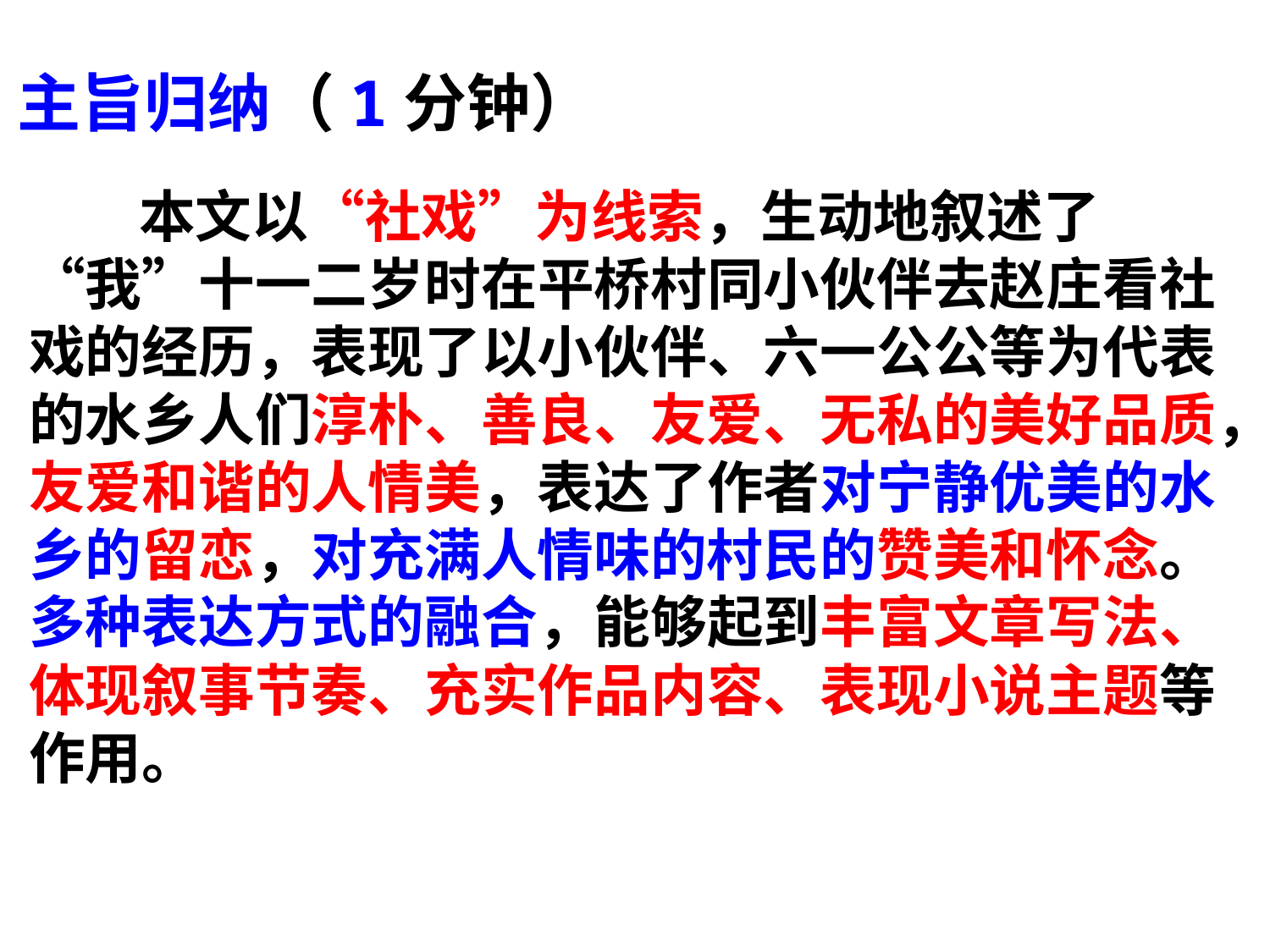

主旨归纳（1分钟）
本文以“社戏”为线索，生动地叙述了“我”十一二岁时在平桥村同小伙伴去赵庄看社戏的经历，表现了以小伙伴、六一公公等为代表的水乡人们淳朴、善良、友爱、无私的美好品质，友爱和谐的人情美，表达了作者对宁静优美的水乡的留恋，对充满人情味的村民的赞美和怀念。多种表达方式的融合，能够起到丰富文章写法、体现叙事节奏、充实作品内容、表现小说主题等作用。